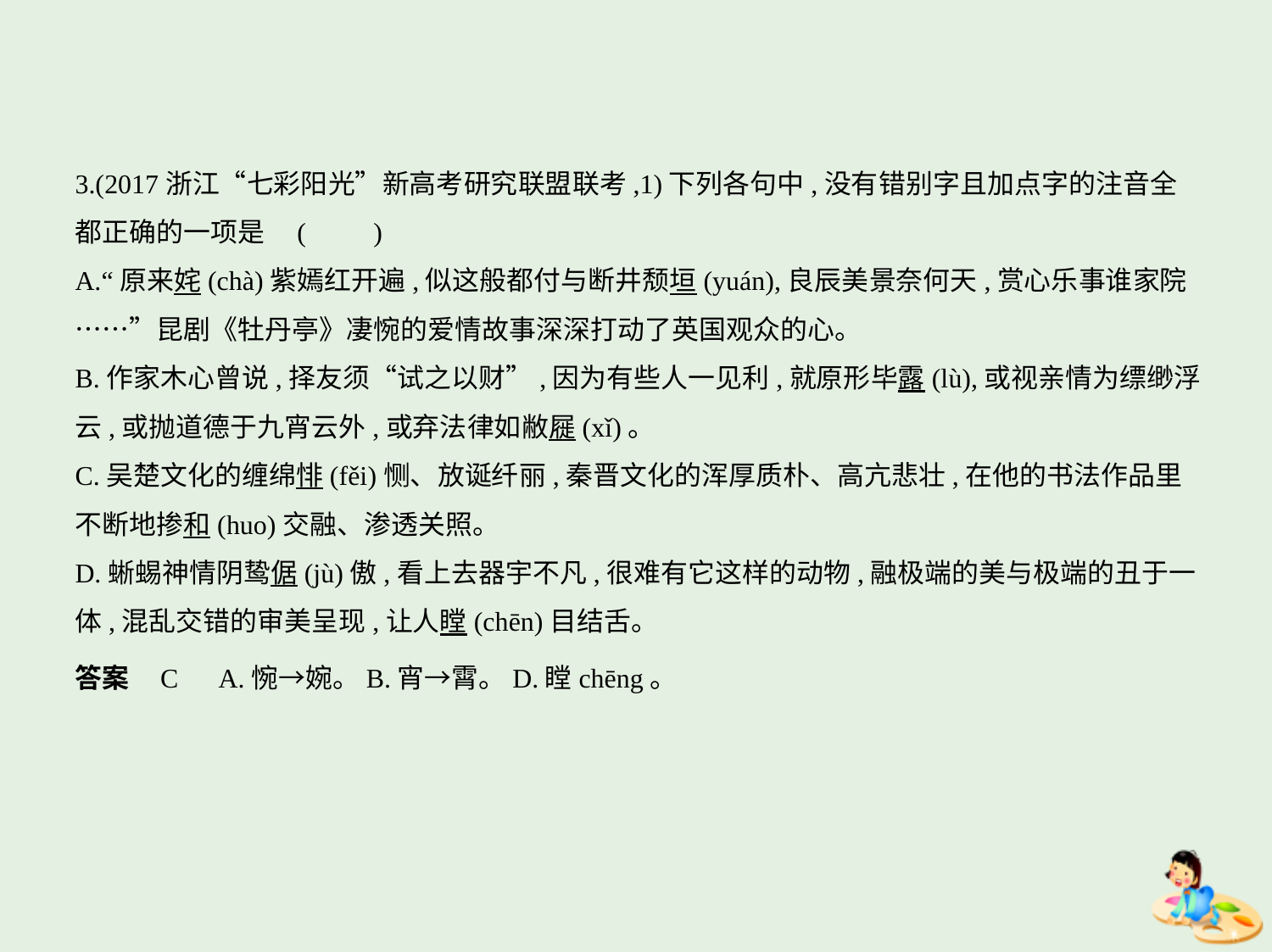

3.(2017浙江“七彩阳光”新高考研究联盟联考,1)下列各句中,没有错别字且加点字的注音全
都正确的一项是 (　　)
A.“原来姹(chà)紫嫣红开遍,似这般都付与断井颓垣(yuán),良辰美景奈何天,赏心乐事谁家院
……”昆剧《牡丹亭》凄惋的爱情故事深深打动了英国观众的心。
B.作家木心曾说,择友须“试之以财”,因为有些人一见利,就原形毕露(lù),或视亲情为缥缈浮
云,或抛道德于九宵云外,或弃法律如敝屣(xǐ)。
C.吴楚文化的缠绵悱(fěi)恻、放诞纤丽,秦晋文化的浑厚质朴、高亢悲壮,在他的书法作品里
不断地掺和(huo)交融、渗透关照。
D.蜥蜴神情阴鸷倨(jù)傲,看上去器宇不凡,很难有它这样的动物,融极端的美与极端的丑于一
体,混乱交错的审美呈现,让人瞠(chēn)目结舌。
答案    C　A.惋→婉。B.宵→霄。D.瞠chēng。